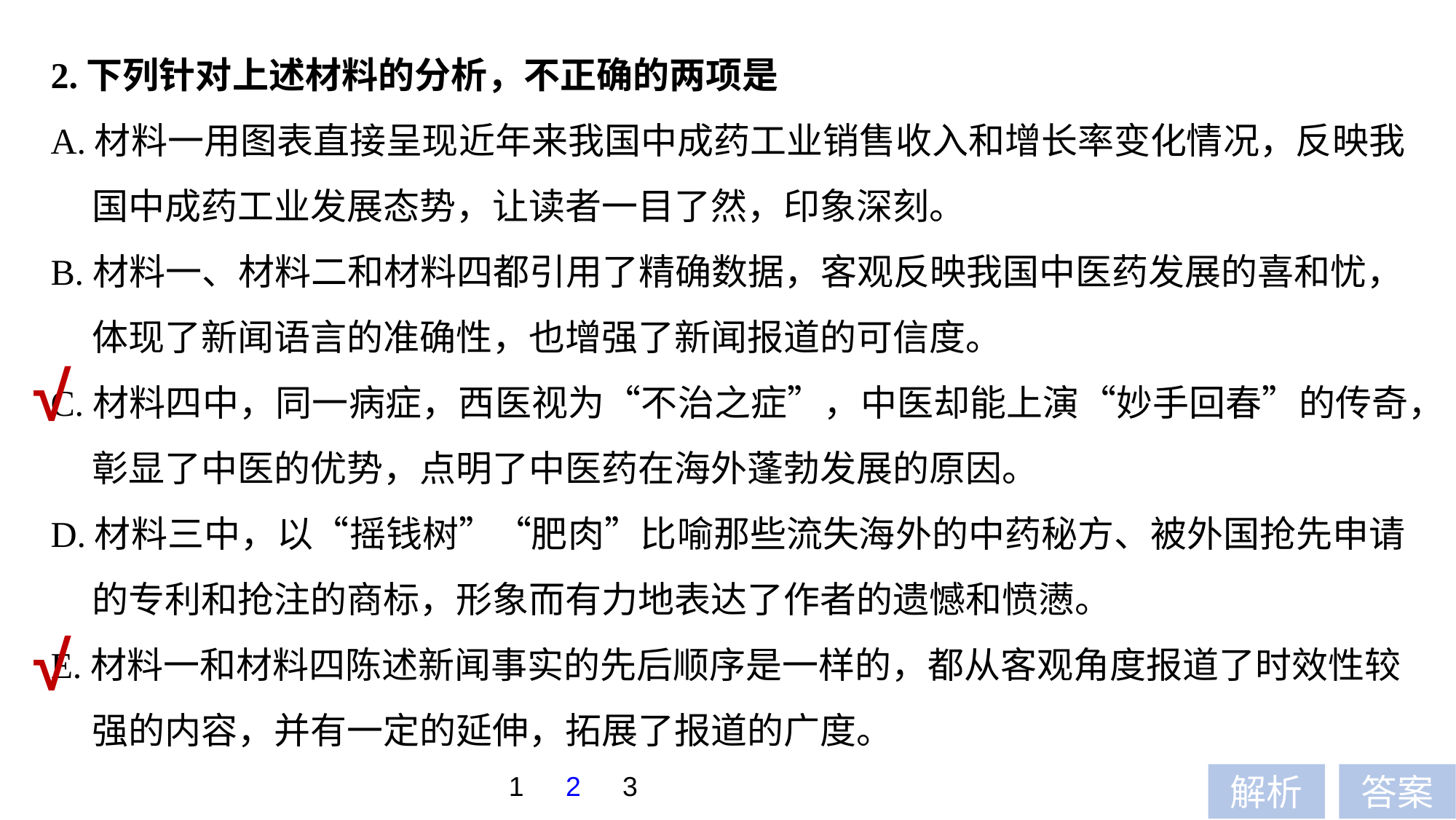

2.下列针对上述材料的分析，不正确的两项是
A.材料一用图表直接呈现近年来我国中成药工业销售收入和增长率变化情况，反映我
    国中成药工业发展态势，让读者一目了然，印象深刻。
B.材料一、材料二和材料四都引用了精确数据，客观反映我国中医药发展的喜和忧，
    体现了新闻语言的准确性，也增强了新闻报道的可信度。
C.材料四中，同一病症，西医视为“不治之症”，中医却能上演“妙手回春”的传奇，
    彰显了中医的优势，点明了中医药在海外蓬勃发展的原因。
D.材料三中，以“摇钱树”“肥肉”比喻那些流失海外的中药秘方、被外国抢先申请
    的专利和抢注的商标，形象而有力地表达了作者的遗憾和愤懑。
E.材料一和材料四陈述新闻事实的先后顺序是一样的，都从客观角度报道了时效性较
    强的内容，并有一定的延伸，拓展了报道的广度。
√
√
1
2
3
解析
答案